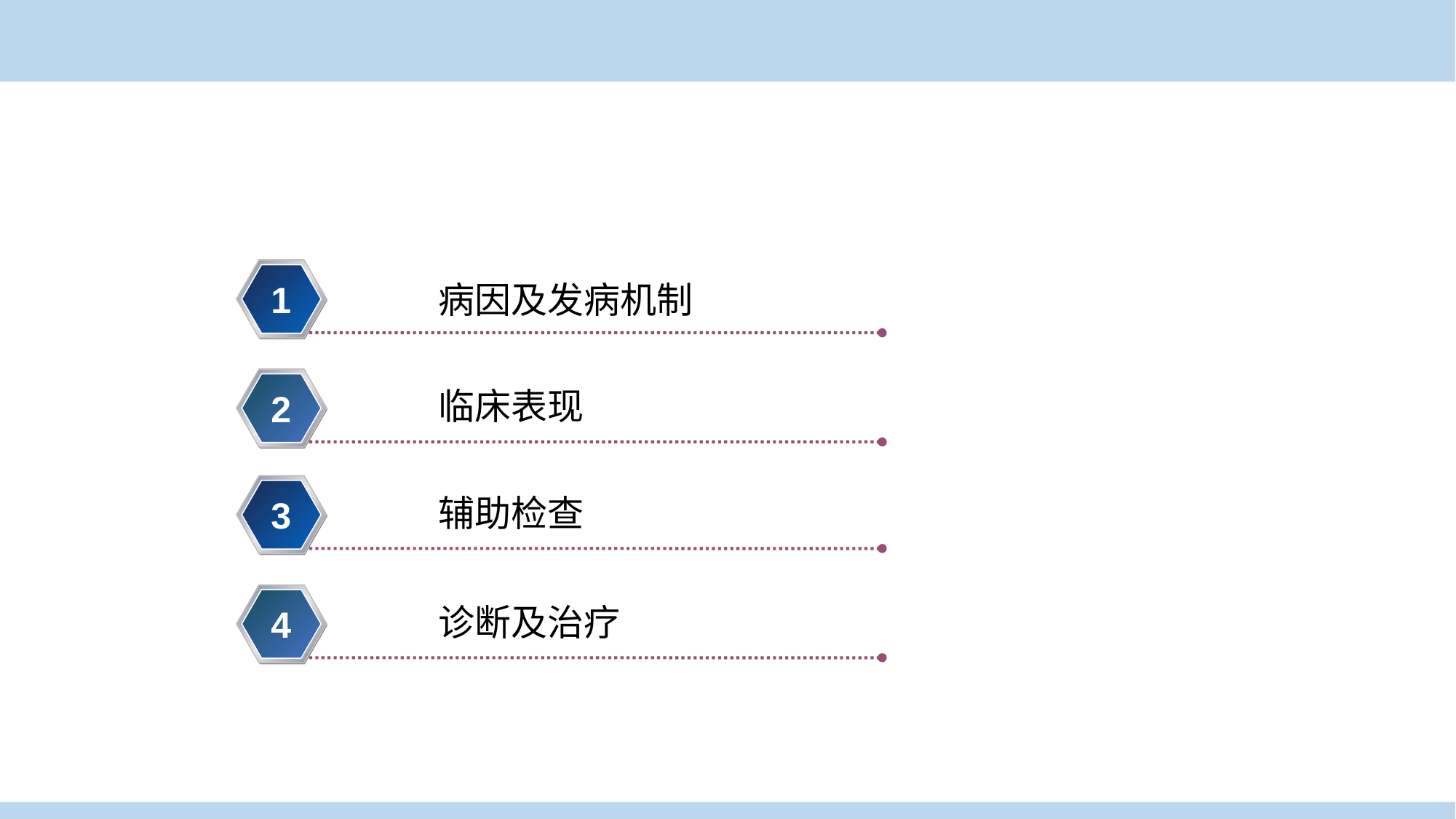

1
病因及发病机制

临床表现
2

辅助检查
3

诊断及治疗
4